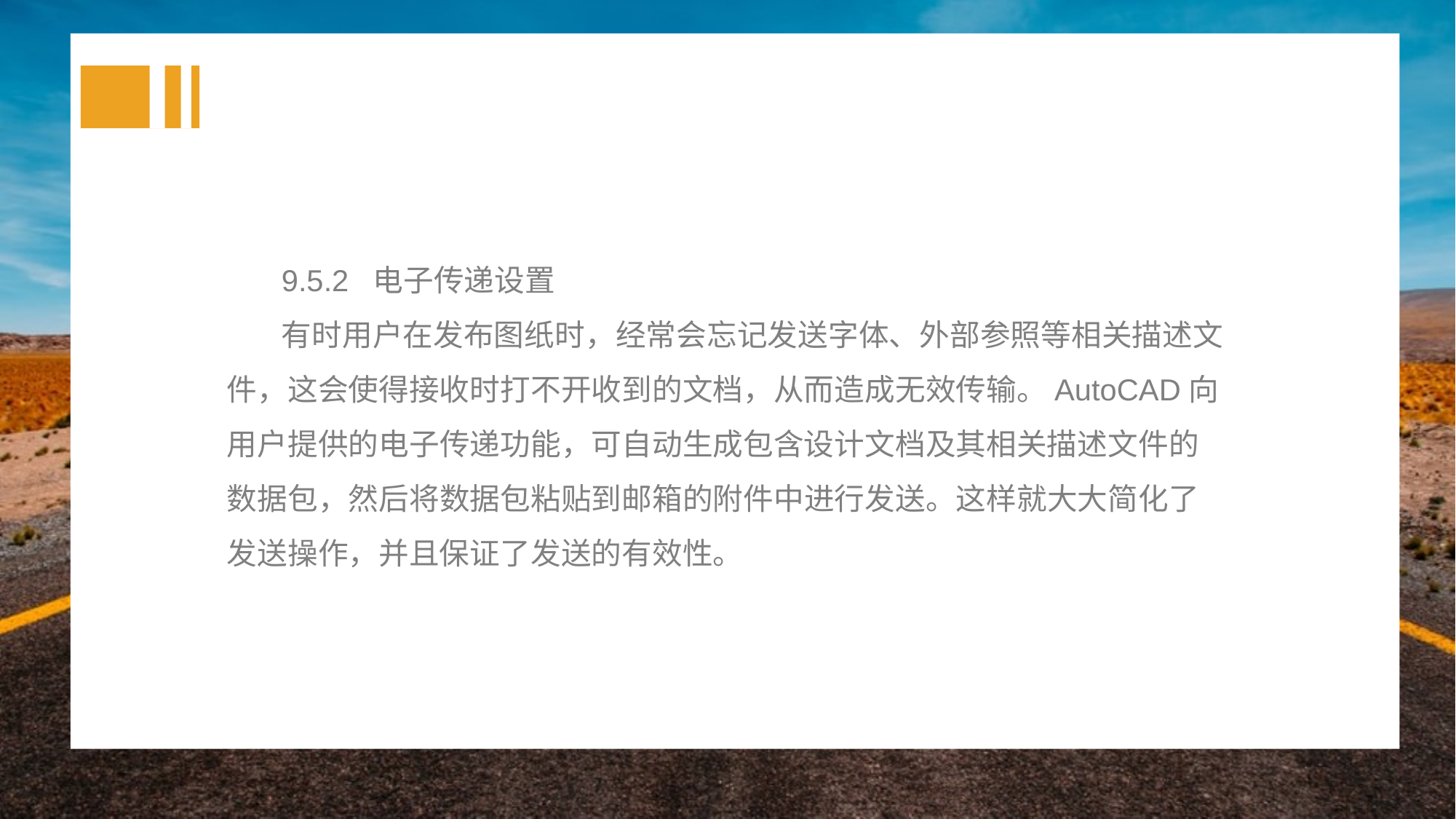

9.5.2  电子传递设置
有时用户在发布图纸时，经常会忘记发送字体、外部参照等相关描述文件，这会使得接收时打不开收到的文档，从而造成无效传输。AutoCAD向用户提供的电子传递功能，可自动生成包含设计文档及其相关描述文件的数据包，然后将数据包粘贴到邮箱的附件中进行发送。这样就大大简化了发送操作，并且保证了发送的有效性。